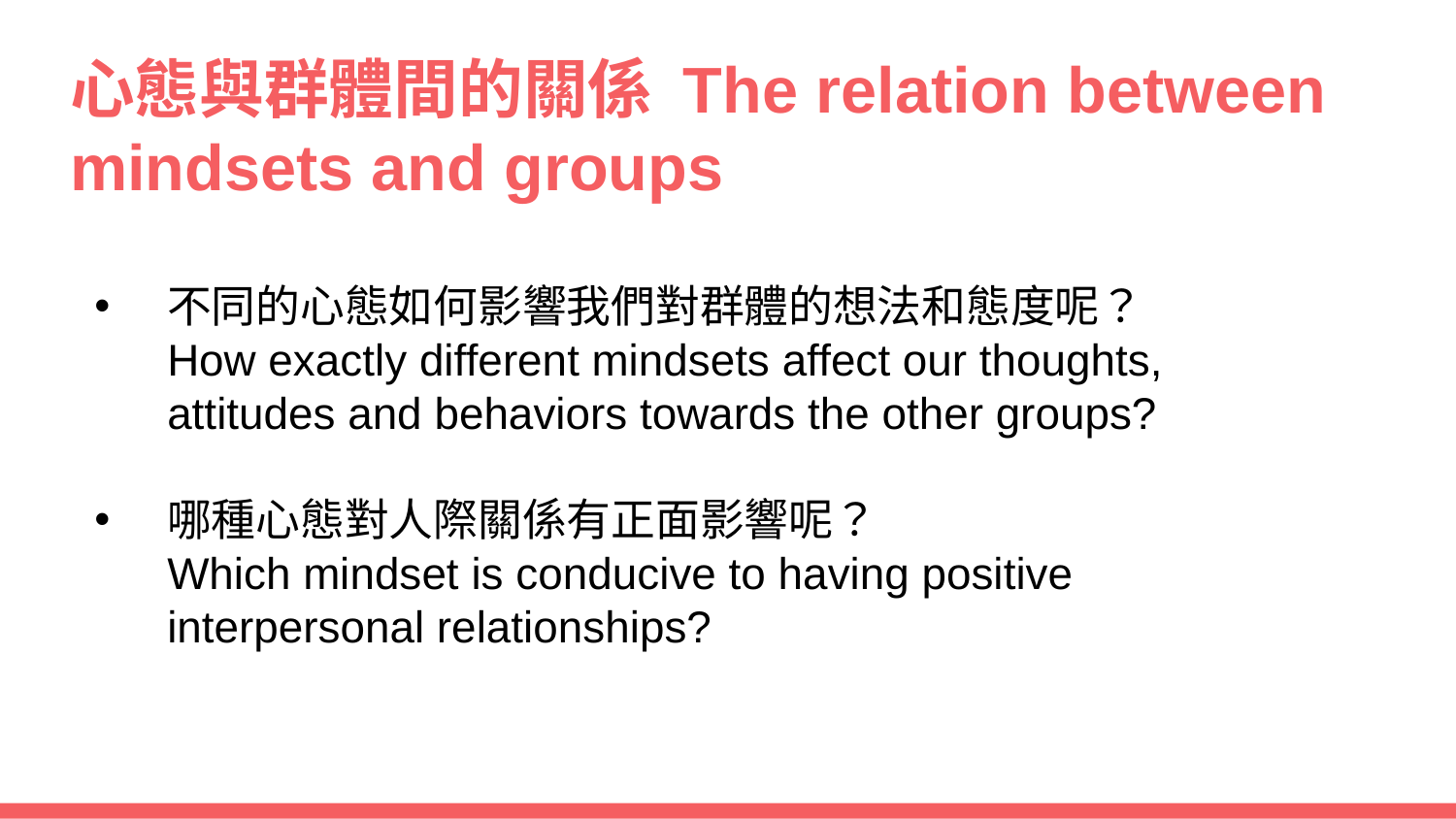

心態與群體間的關係 The relation between mindsets and groups
不同的心態如何影響我們對群體的想法和態度呢？
How exactly different mindsets affect our thoughts, attitudes and behaviors towards the other groups?

哪種心態對人際關係有正面影響呢？
Which mindset is conducive to having positive interpersonal relationships?